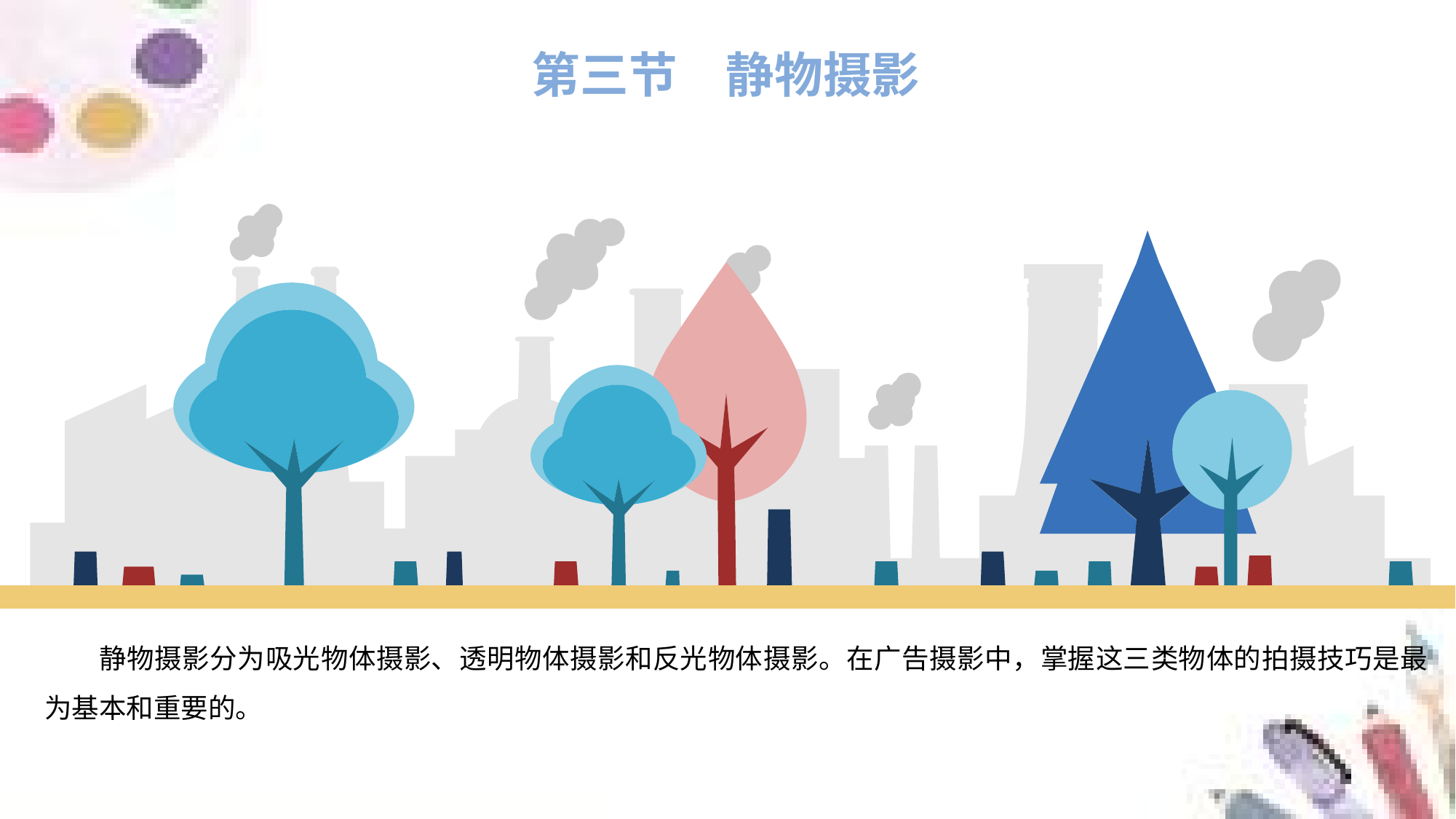

第三节　静物摄影

静物摄影分为吸光物体摄影、透明物体摄影和反光物体摄影。在广告摄影中，掌握这三类物体的拍摄技巧是最为基本和重要的。